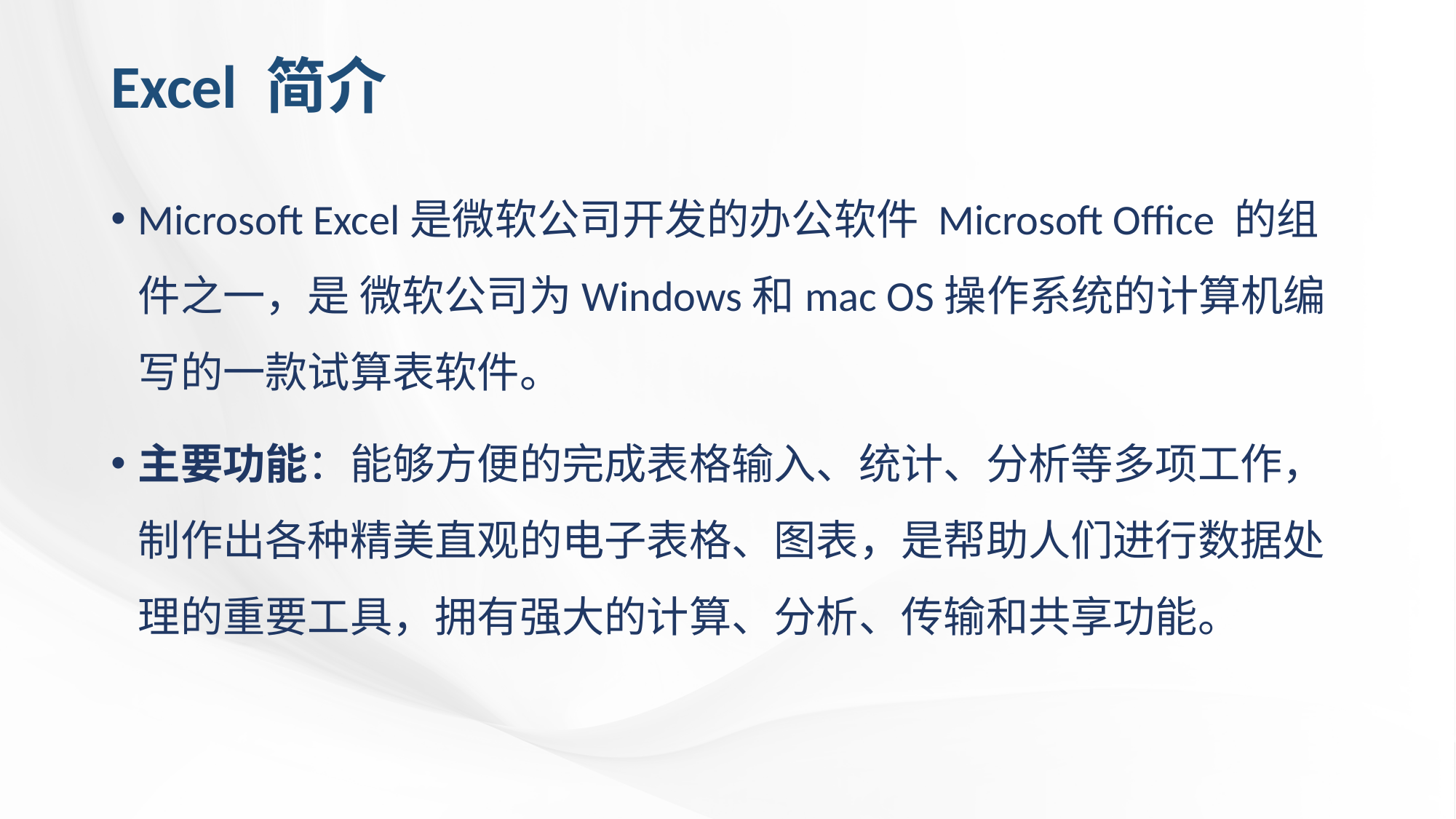

# Excel 简介
Microsoft Excel是微软公司开发的办公软件 Microsoft Office 的组件之一，是 微软公司为Windows和mac OS操作系统的计算机编写的一款试算表软件。
主要功能：能够方便的完成表格输入、统计、分析等多项工作，制作出各种精美直观的电子表格、图表，是帮助人们进行数据处理的重要工具，拥有强大的计算、分析、传输和共享功能。